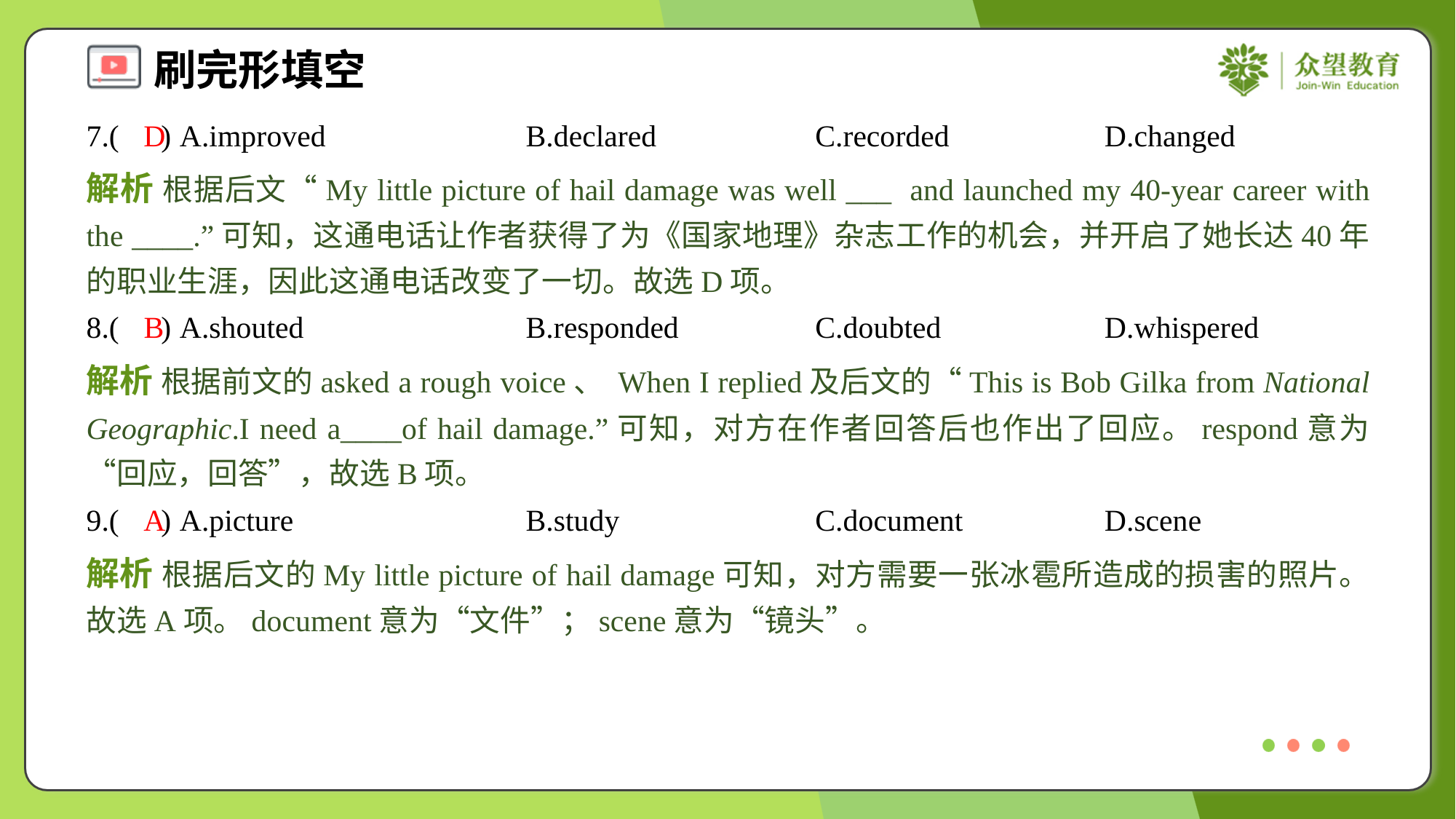

7.(     ) A.improved	B.declared	C.recorded	D.changed
D
解析 根据后文“My little picture of hail damage was well ___  and launched my 40-year career with the ____.”可知，这通电话让作者获得了为《国家地理》杂志工作的机会，并开启了她长达40年的职业生涯，因此这通电话改变了一切。故选D项。
8.(     ) A.shouted	B.responded	C.doubted	D.whispered
B
解析 根据前文的asked a rough voice、 When I replied及后文的“This is Bob Gilka from National Geographic.I need a____of hail damage.”可知，对方在作者回答后也作出了回应。respond意为“回应，回答”，故选B项。
9.(     ) A.picture	B.study	C.document	D.scene
A
解析 根据后文的My little picture of hail damage可知，对方需要一张冰雹所造成的损害的照片。故选A项。document意为“文件”；scene意为“镜头”。